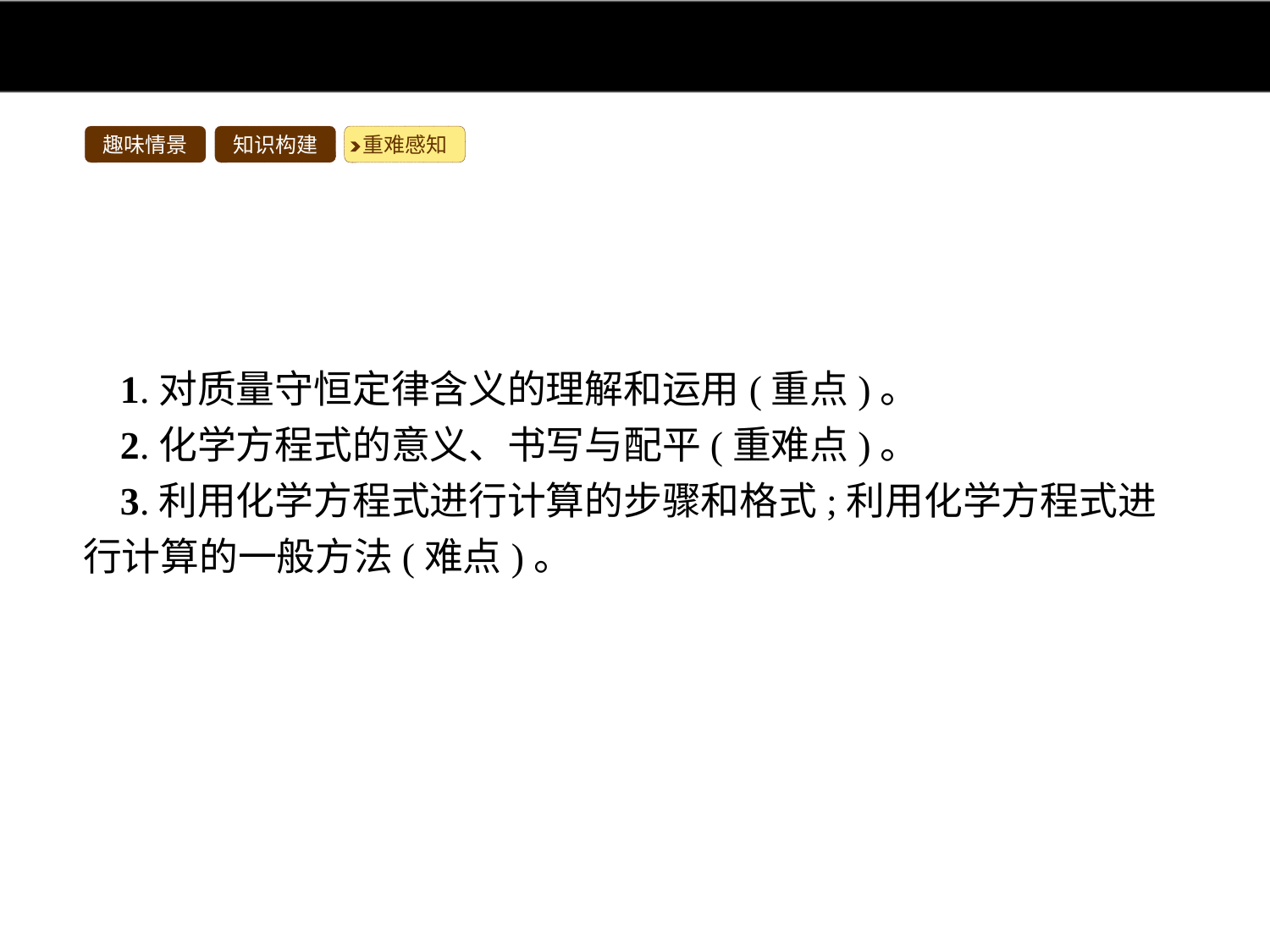

趣味情景
知识构建
重难感知

1.对质量守恒定律含义的理解和运用(重点)。
2.化学方程式的意义、书写与配平(重难点)。
3.利用化学方程式进行计算的步骤和格式;利用化学方程式进行计算的一般方法(难点)。